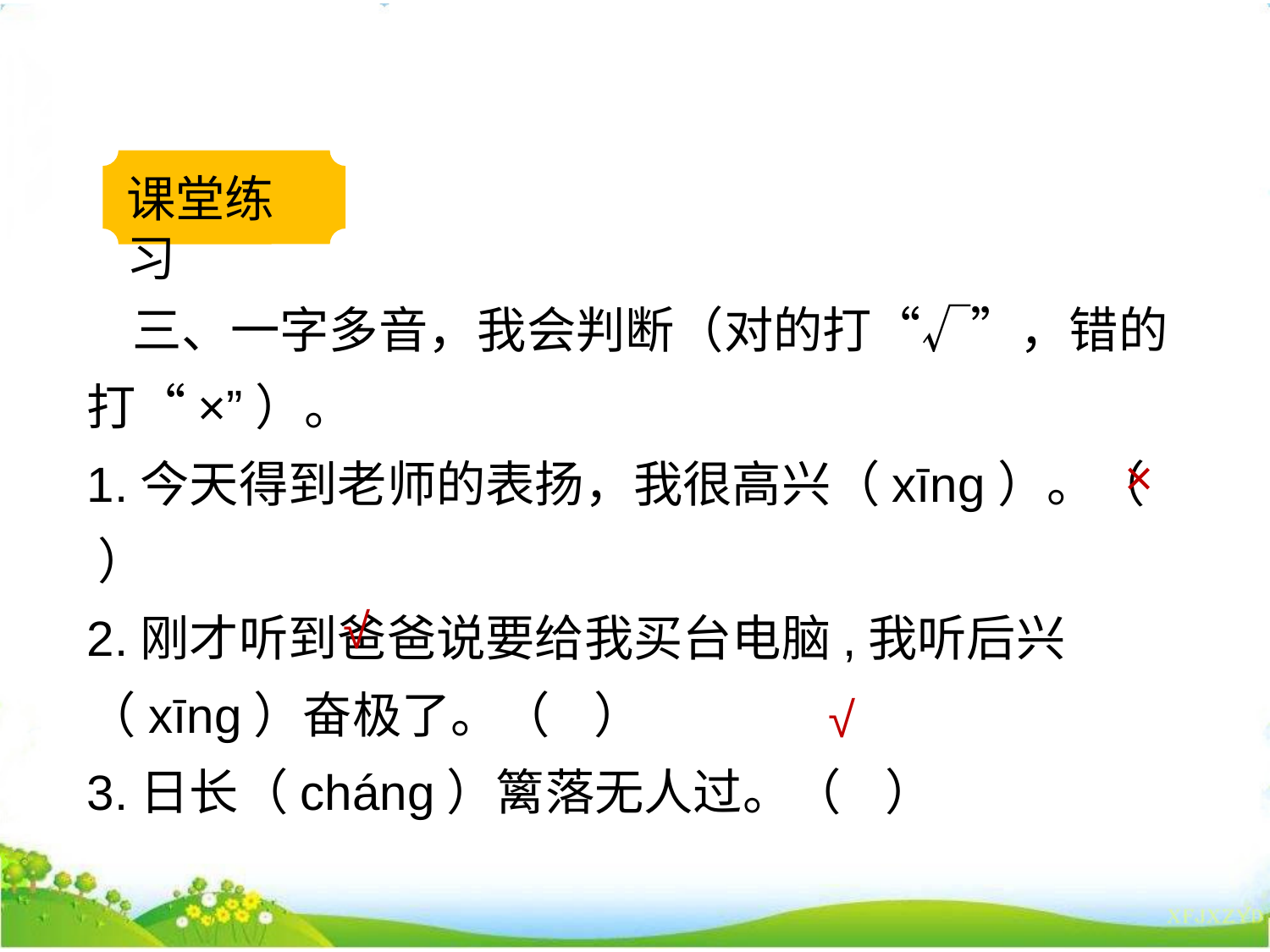

课堂练习

   三、一字多音，我会判断（对的打“√”，错的打“×”）。
1.今天得到老师的表扬，我很高兴（xīng）。（    ）
2.刚才听到爸爸说要给我买台电脑,我听后兴（xīng）奋极了。（    ）
3.日长（cháng）篱落无人过。（    ）
×
√

√